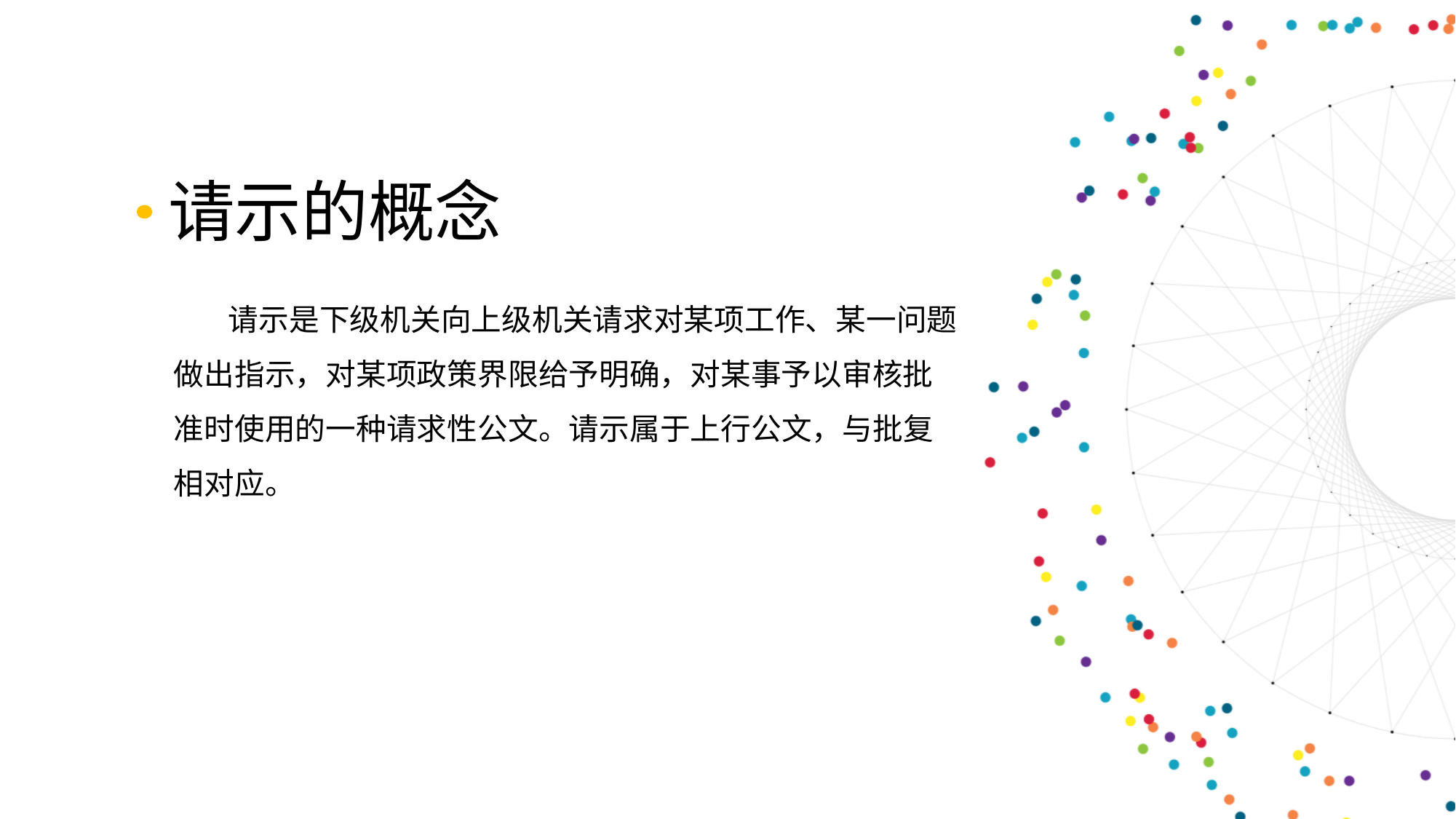

请示的概念

       请示是下级机关向上级机关请求对某项工作、某一问题做出指示，对某项政策界限给予明确，对某事予以审核批准时使用的一种请求性公文。请示属于上行公文，与批复相对应。